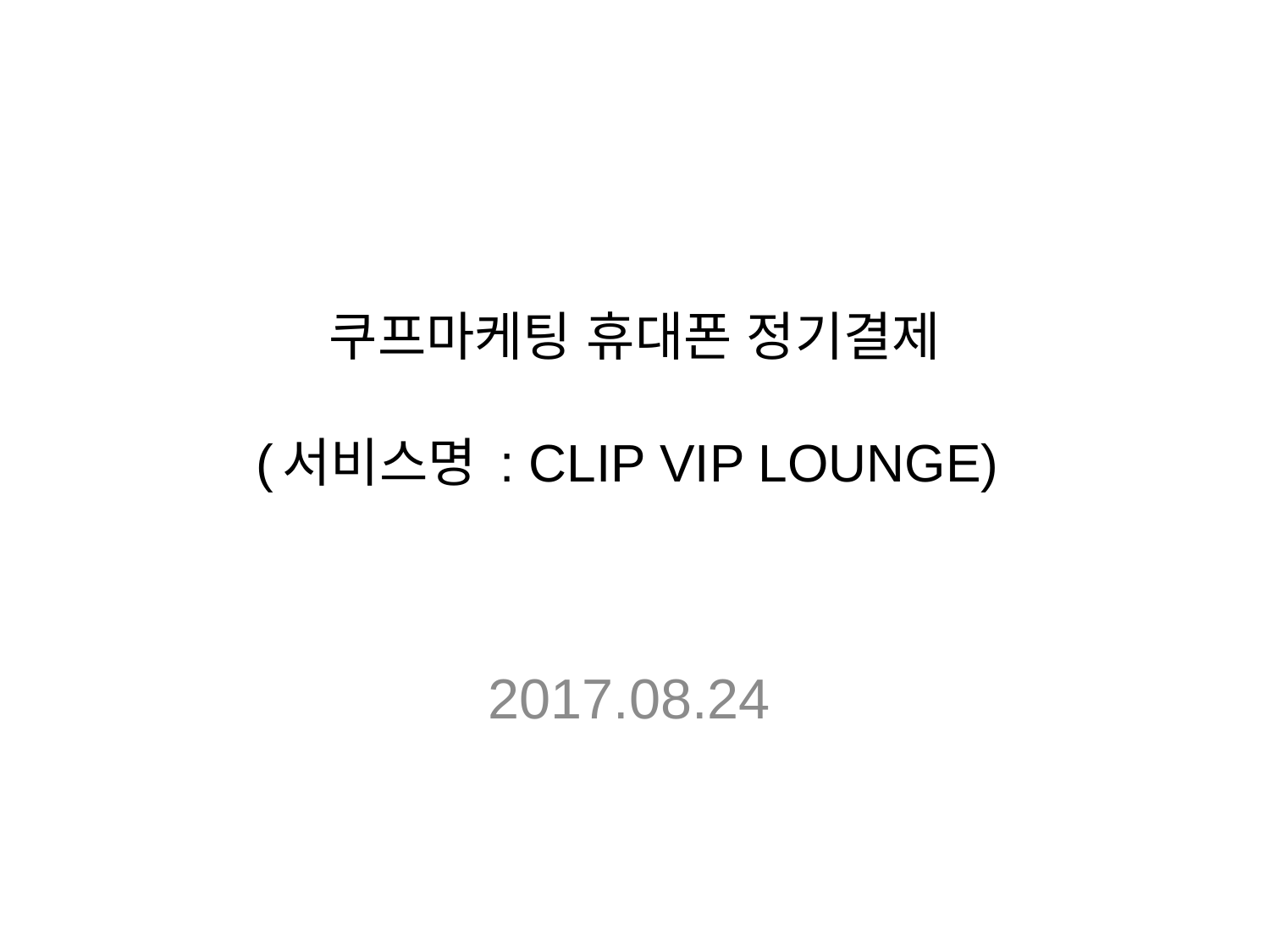

# 쿠프마케팅 휴대폰 정기결제 (서비스명 : CLIP VIP LOUNGE)
2017.08.24